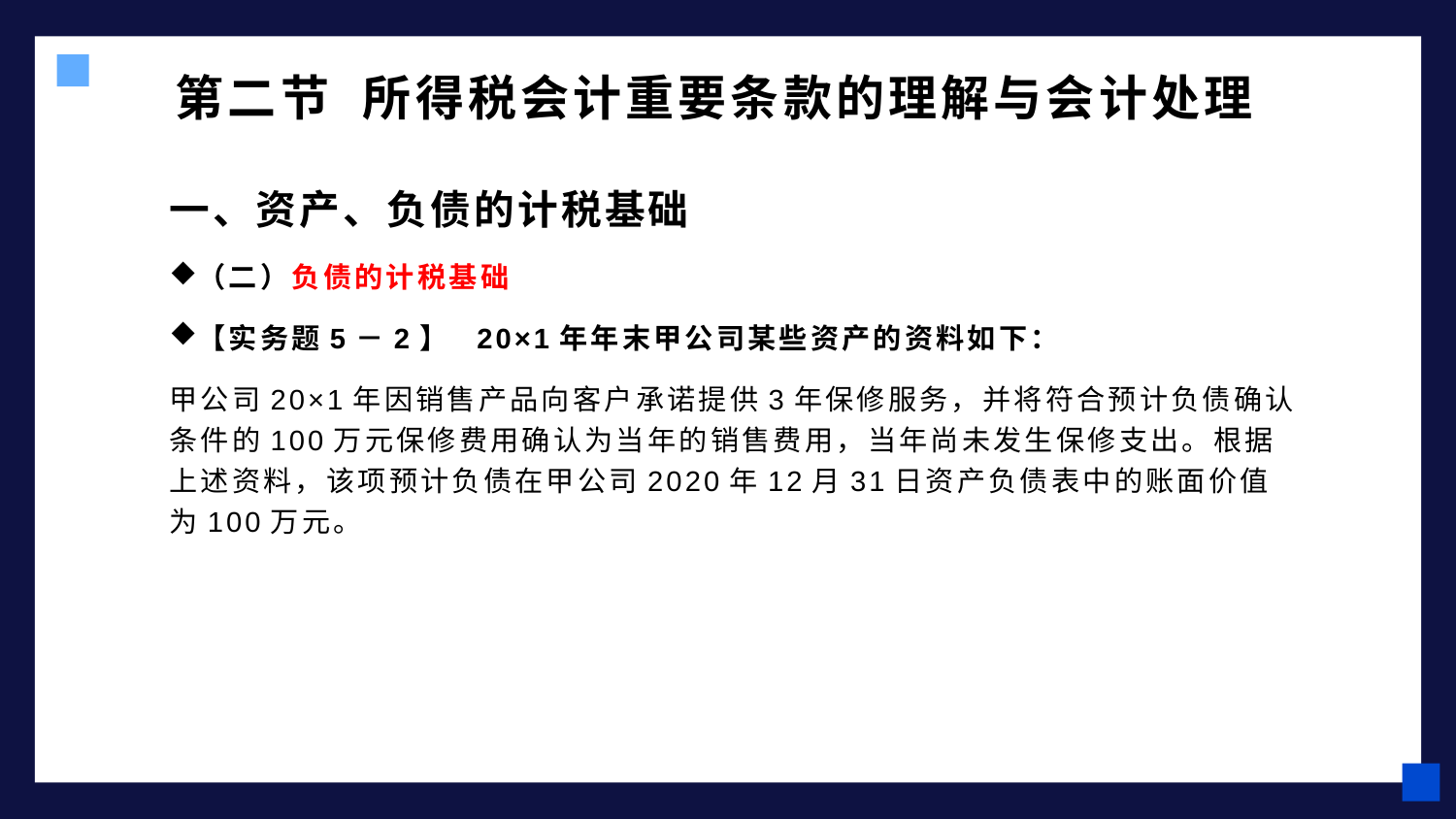

# 第二节  所得税会计重要条款的理解与会计处理
一、资产、负债的计税基础
（二）负债的计税基础
【实务题5－2】  20×1年年末甲公司某些资产的资料如下：
甲公司20×1年因销售产品向客户承诺提供3年保修服务，并将符合预计负债确认条件的100万元保修费用确认为当年的销售费用，当年尚未发生保修支出。根据上述资料，该项预计负债在甲公司2020年12月31日资产负债表中的账面价值为100万元。